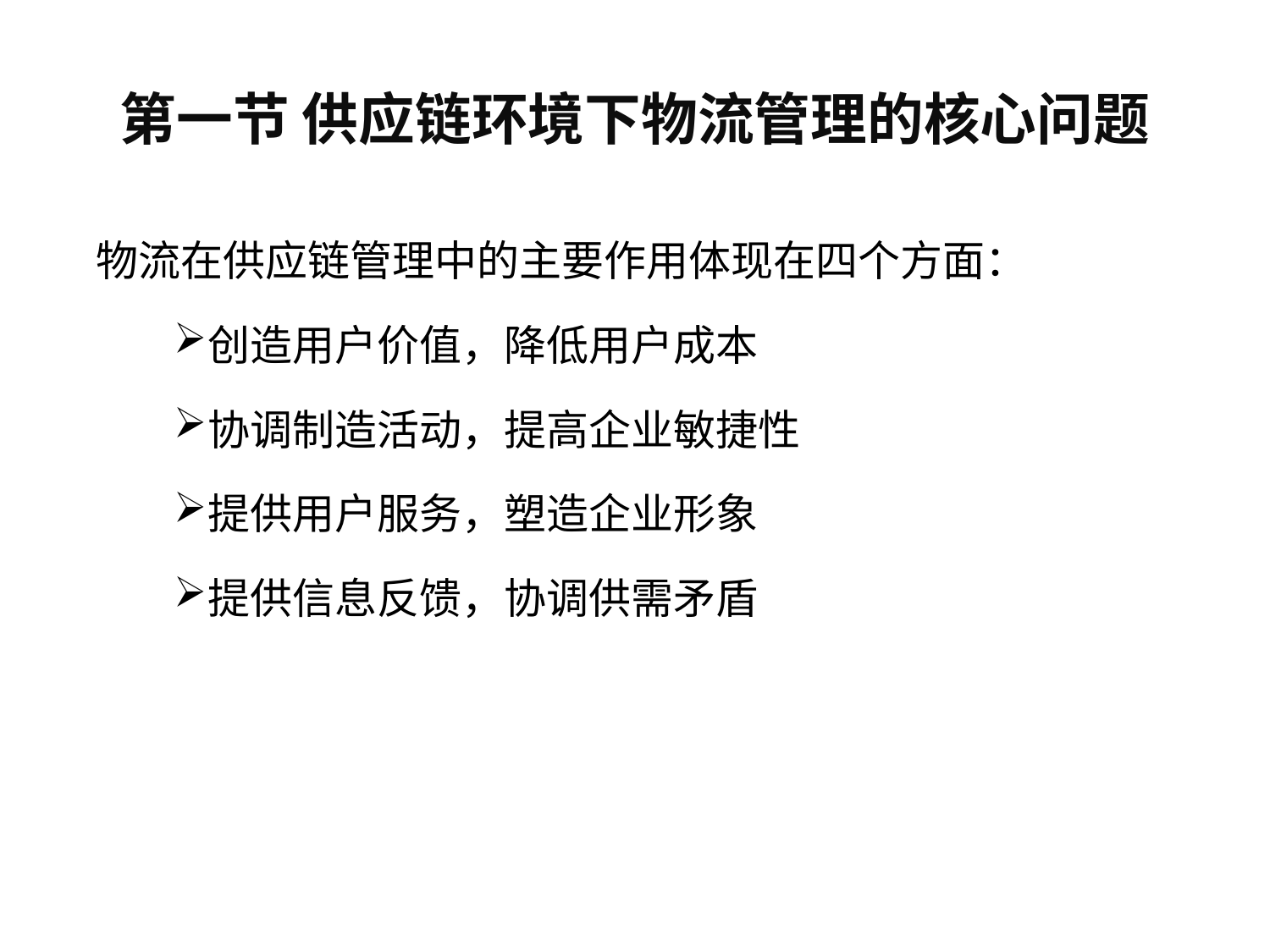

# 第一节 供应链环境下物流管理的核心问题
 物流在供应链管理中的主要作用体现在四个方面：
创造用户价值，降低用户成本
协调制造活动，提高企业敏捷性
提供用户服务，塑造企业形象
提供信息反馈，协调供需矛盾